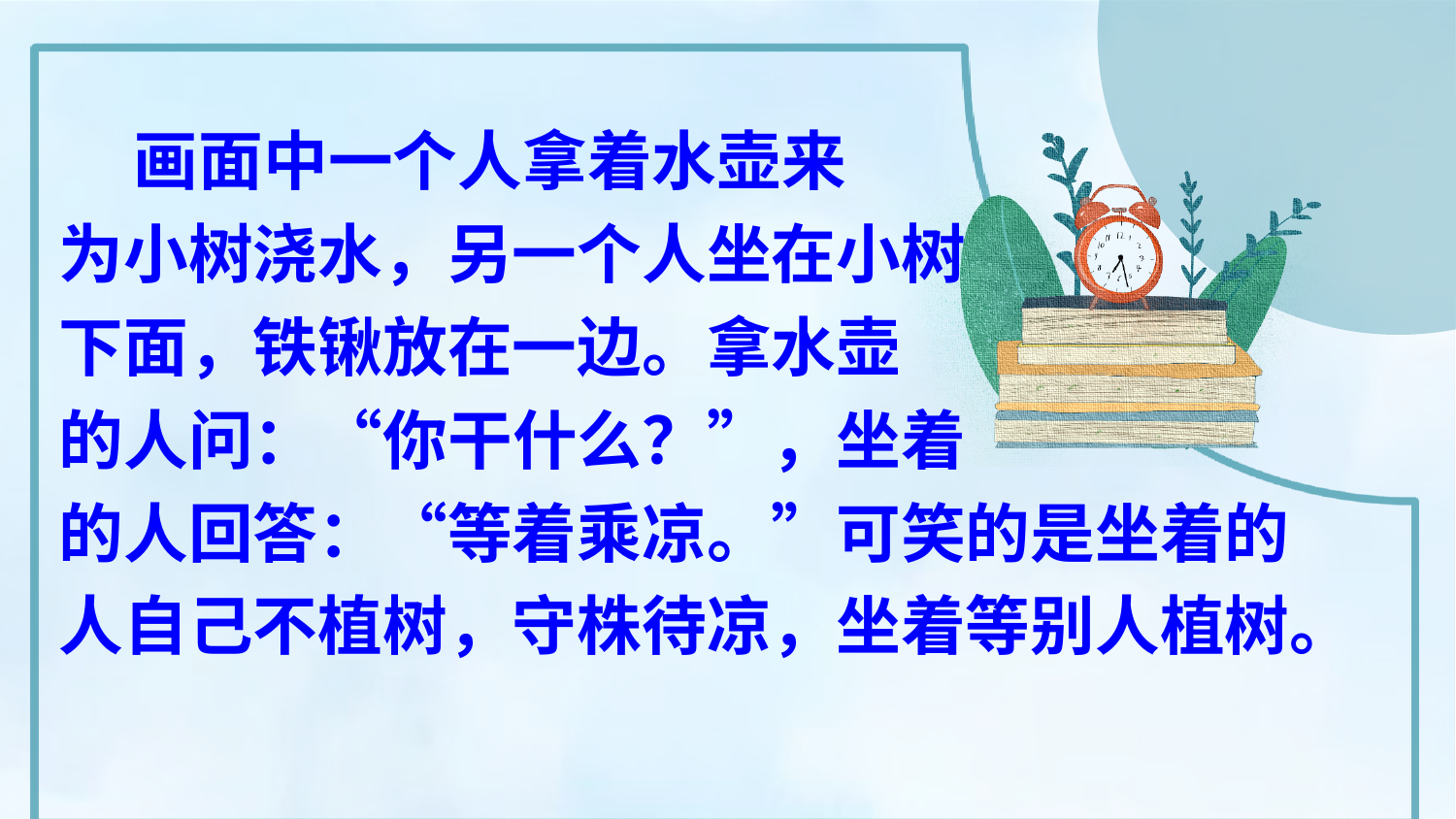

画面中一个人拿着水壶来
为小树浇水，另一个人坐在小树
下面，铁锹放在一边。拿水壶
的人问：“你干什么？”，坐着
的人回答：“等着乘凉。”可笑的是坐着的人自己不植树，守株待凉，坐着等别人植树。